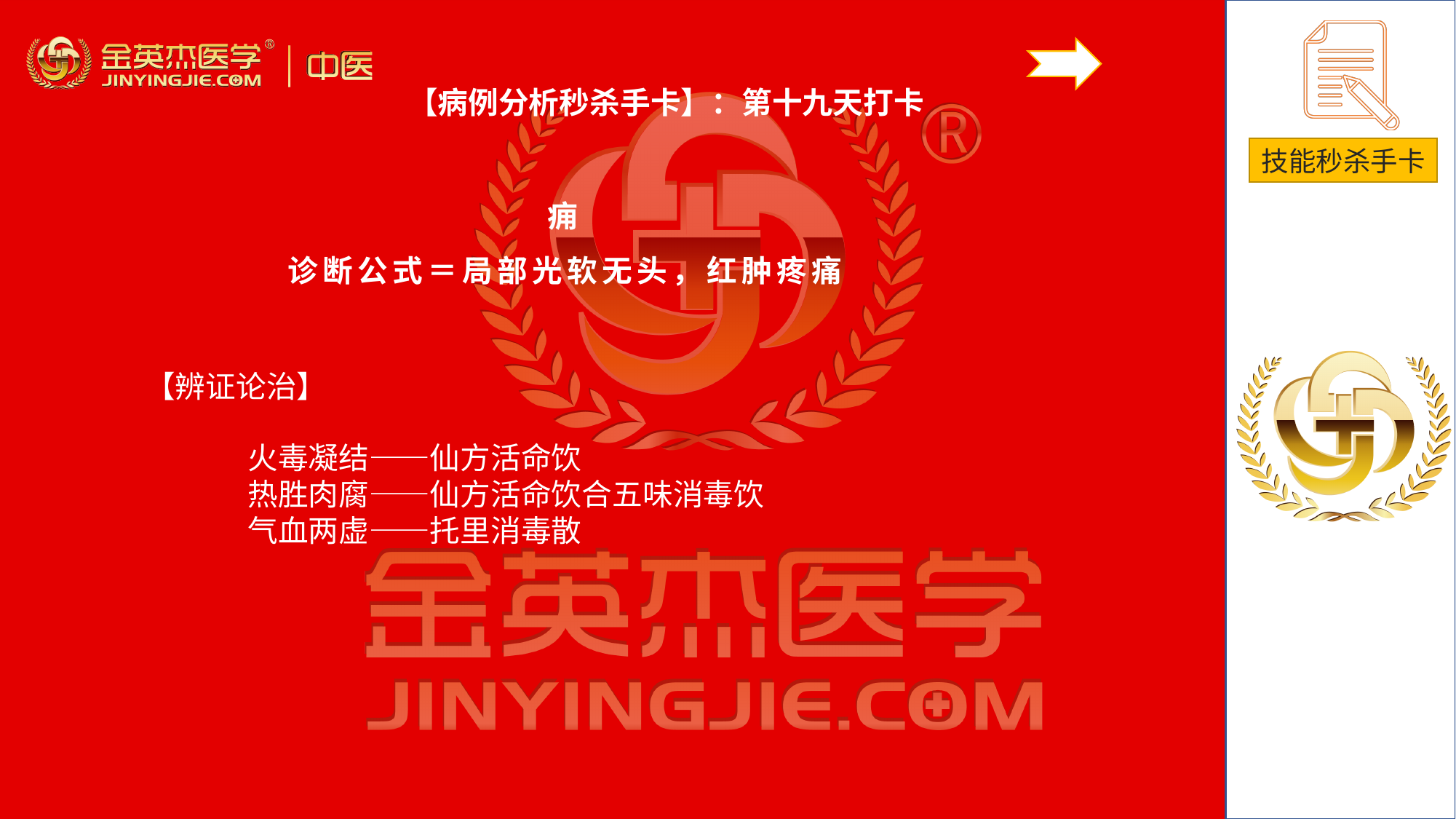

【病例分析秒杀手卡】：第十九天打卡
痈
诊断公式＝局部光软无头，红肿疼痛
# 【辨证论治】
火毒凝结——仙方活命饮热胜肉腐——仙方活命饮合五味消毒饮气血两虚——托里消毒散